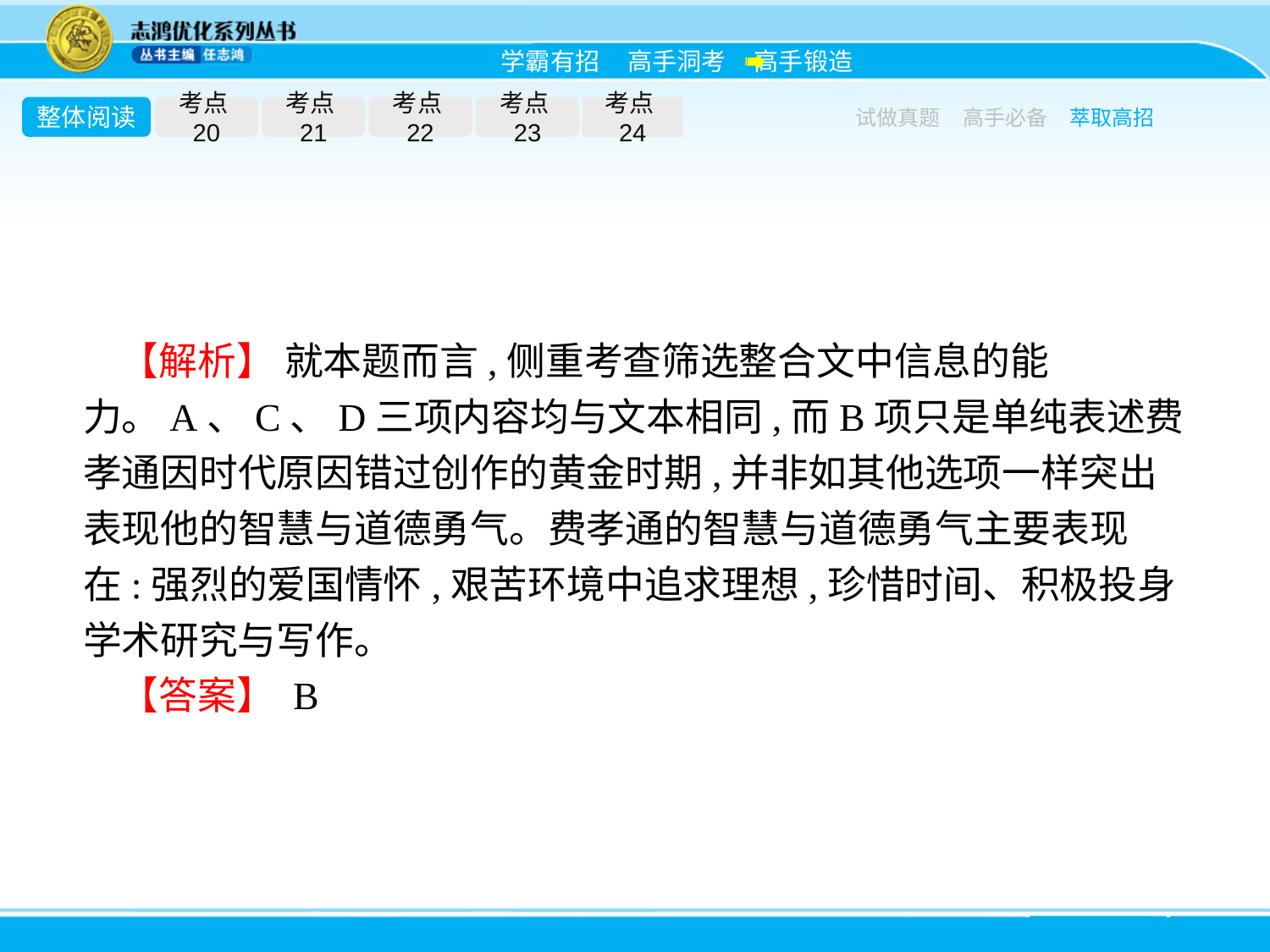

整体阅读
考点20
考点21
考点22
考点23
考点24
试做真题
高手必备
萃取高招
【解析】 就本题而言,侧重考查筛选整合文中信息的能力。A、C、D三项内容均与文本相同,而B项只是单纯表述费孝通因时代原因错过创作的黄金时期,并非如其他选项一样突出表现他的智慧与道德勇气。费孝通的智慧与道德勇气主要表现在:强烈的爱国情怀,艰苦环境中追求理想,珍惜时间、积极投身学术研究与写作。
【答案】 B